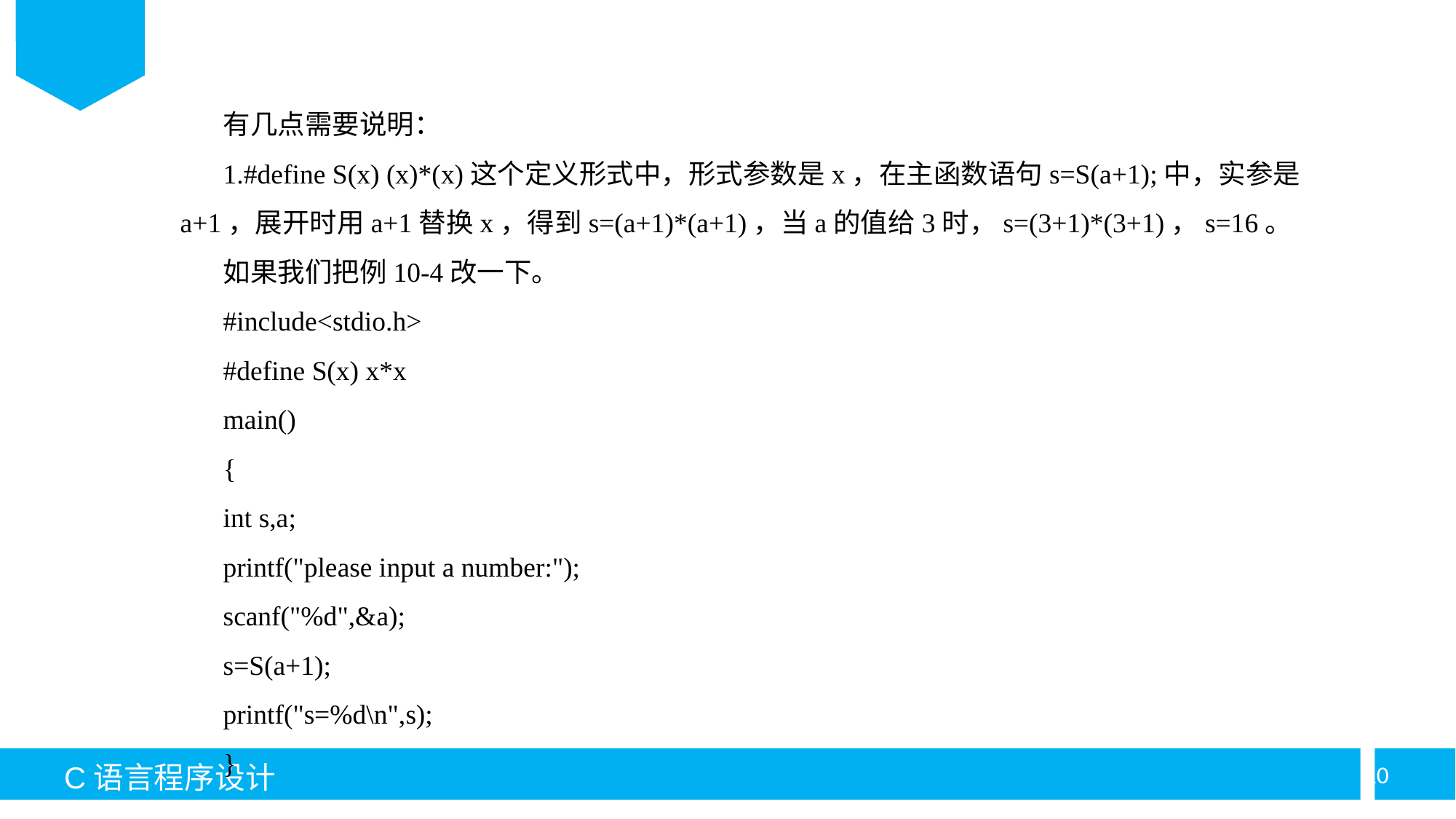

有几点需要说明：
1.#define S(x) (x)*(x)这个定义形式中，形式参数是x，在主函数语句s=S(a+1);中，实参是a+1，展开时用a+1替换x，得到s=(a+1)*(a+1)，当a的值给3时，s=(3+1)*(3+1)，s=16。
如果我们把例10-4改一下。
#include<stdio.h>
#define S(x) x*x
main()
{
int s,a;
printf("please input a number:");
scanf("%d",&a);
s=S(a+1);
printf("s=%d\n",s);
}